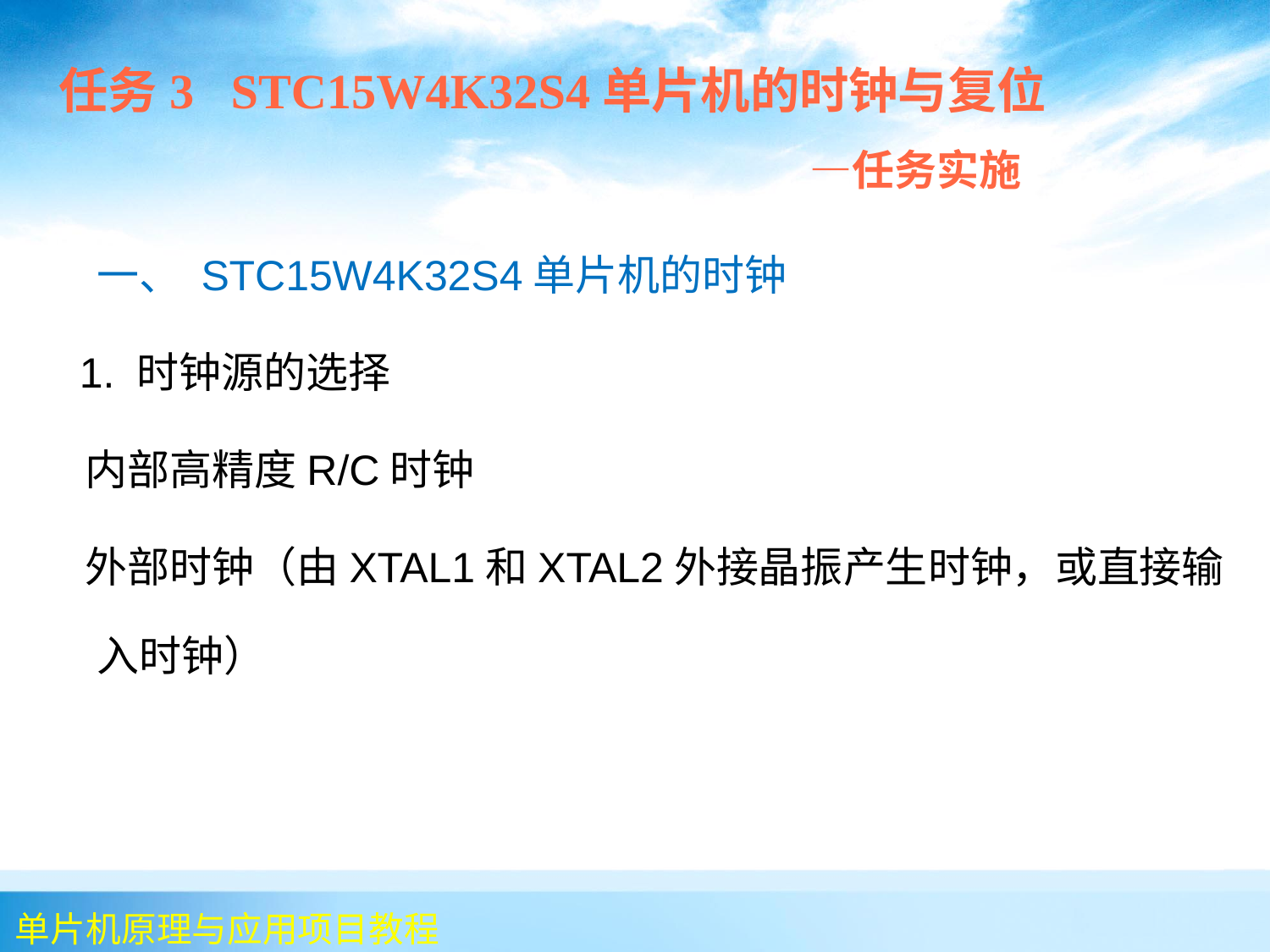

任务3   STC15W4K32S4单片机的时钟与复位
                                                                     —任务实施
 	一、 STC15W4K32S4单片机的时钟
  1. 时钟源的选择
  内部高精度R/C时钟
  外部时钟（由XTAL1和XTAL2外接晶振产生时钟，或直接输入时钟）